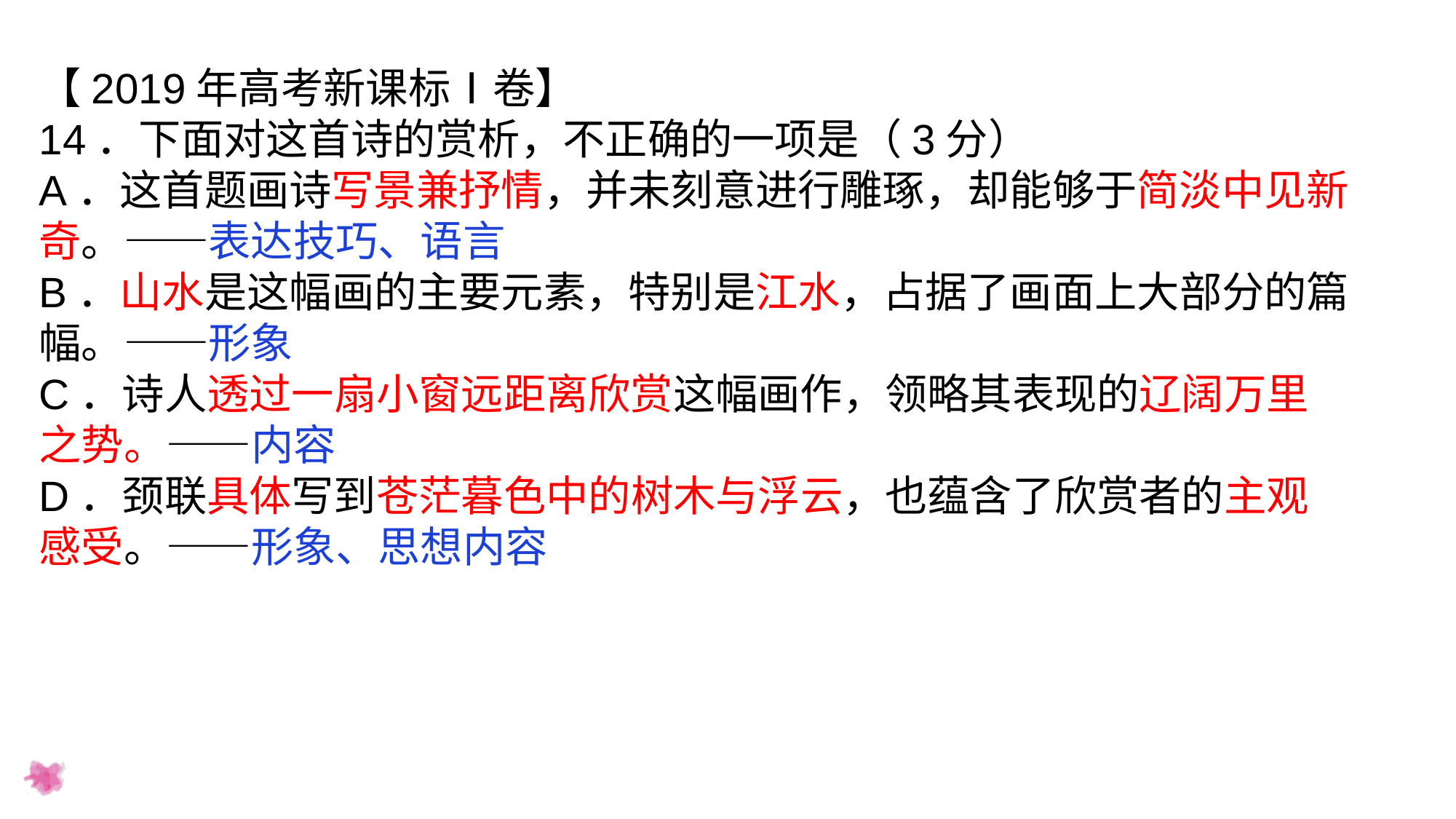

【2019年高考新课标Ⅰ卷】
14．下面对这首诗的赏析，不正确的一项是（3分）
A．这首题画诗写景兼抒情，并未刻意进行雕琢，却能够于简淡中见新奇。——表达技巧、语言
B．山水是这幅画的主要元素，特别是江水，占据了画面上大部分的篇幅。——形象
C．诗人透过一扇小窗远距离欣赏这幅画作，领略其表现的辽阔万里之势。——内容
D．颈联具体写到苍茫暮色中的树木与浮云，也蕴含了欣赏者的主观感受。——形象、思想内容